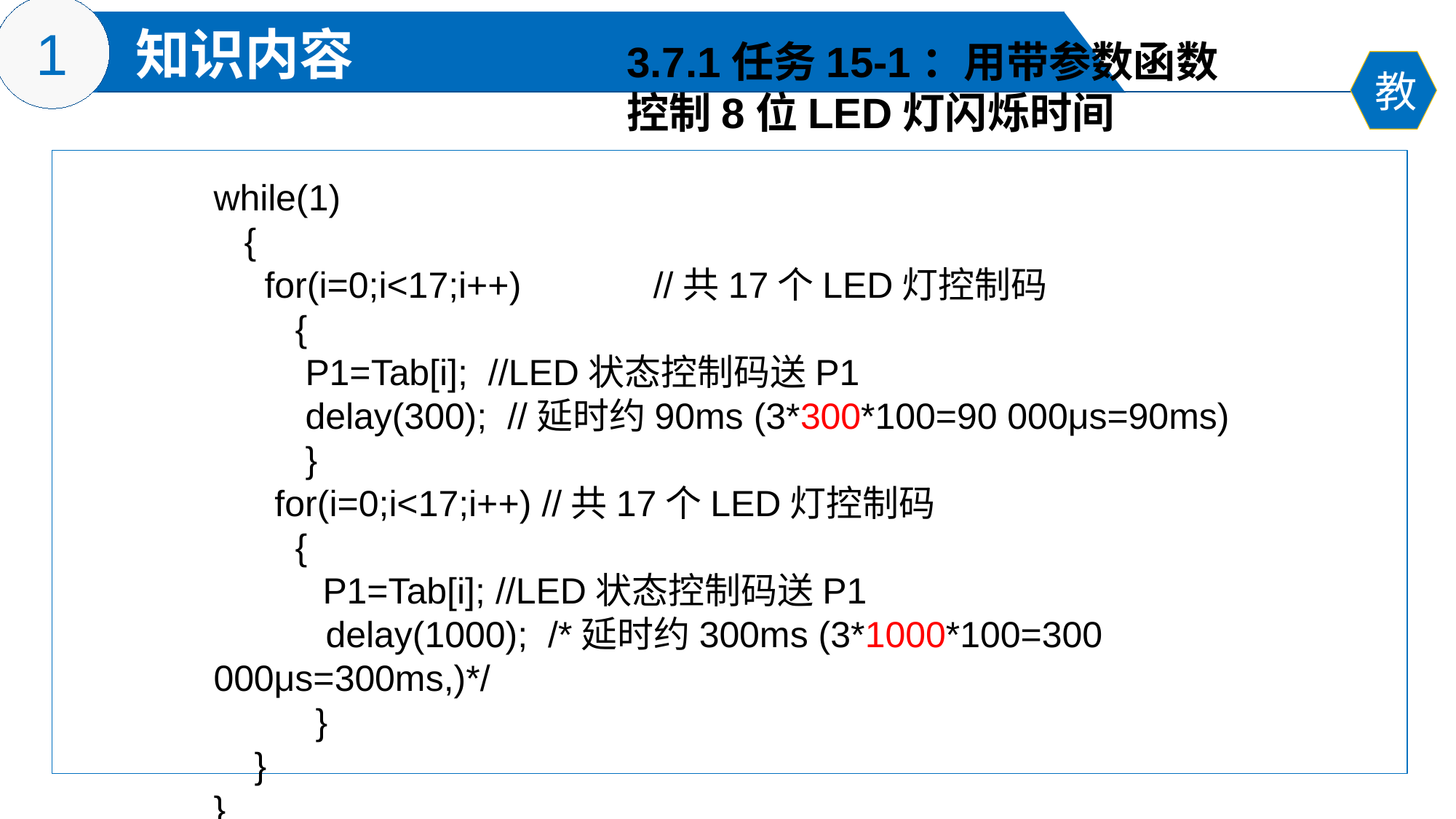

3.7.1任务15-1：用带参数函数
控制8位LED灯闪烁时间
while(1)
   {
     for(i=0;i<17;i++)             //共17个LED灯控制码
        {
         P1=Tab[i];  //LED状态控制码送P1
         delay(300);  //延时约90ms (3*300*100=90 000μs=90ms)
         }
      for(i=0;i<17;i++) //共17个LED灯控制码
        {
	P1=Tab[i]; //LED状态控制码送P1
           delay(1000);  /*延时约300ms (3*1000*100=300 000μs=300ms,)*/
          }
    }
}